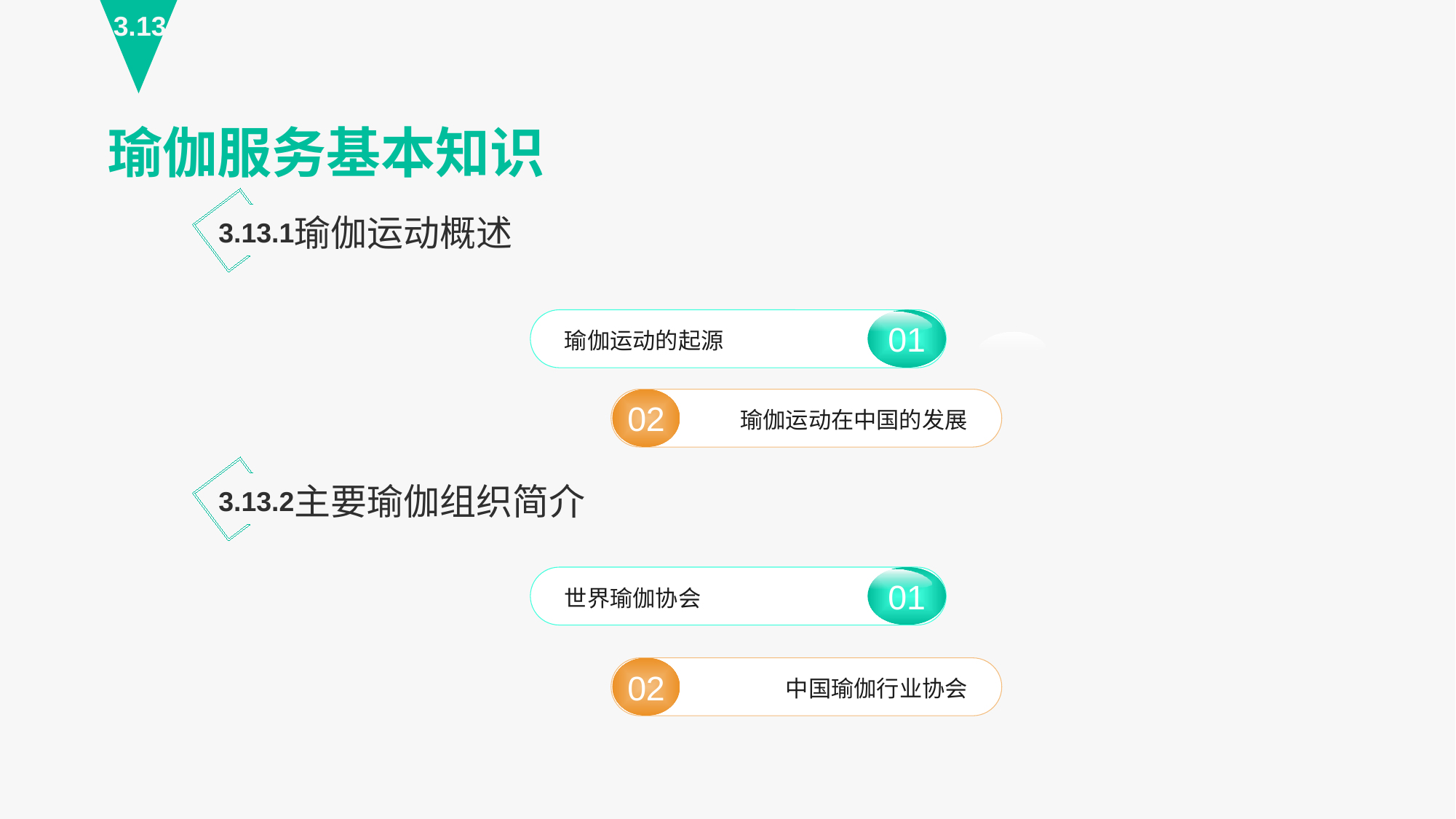

3.13
瑜伽服务基本知识

瑜伽运动概述
3.13.1

01
瑜伽运动的起源

02
瑜伽运动在中国的发展

主要瑜伽组织简介
3.13.2

01
世界瑜伽协会
02
中国瑜伽行业协会